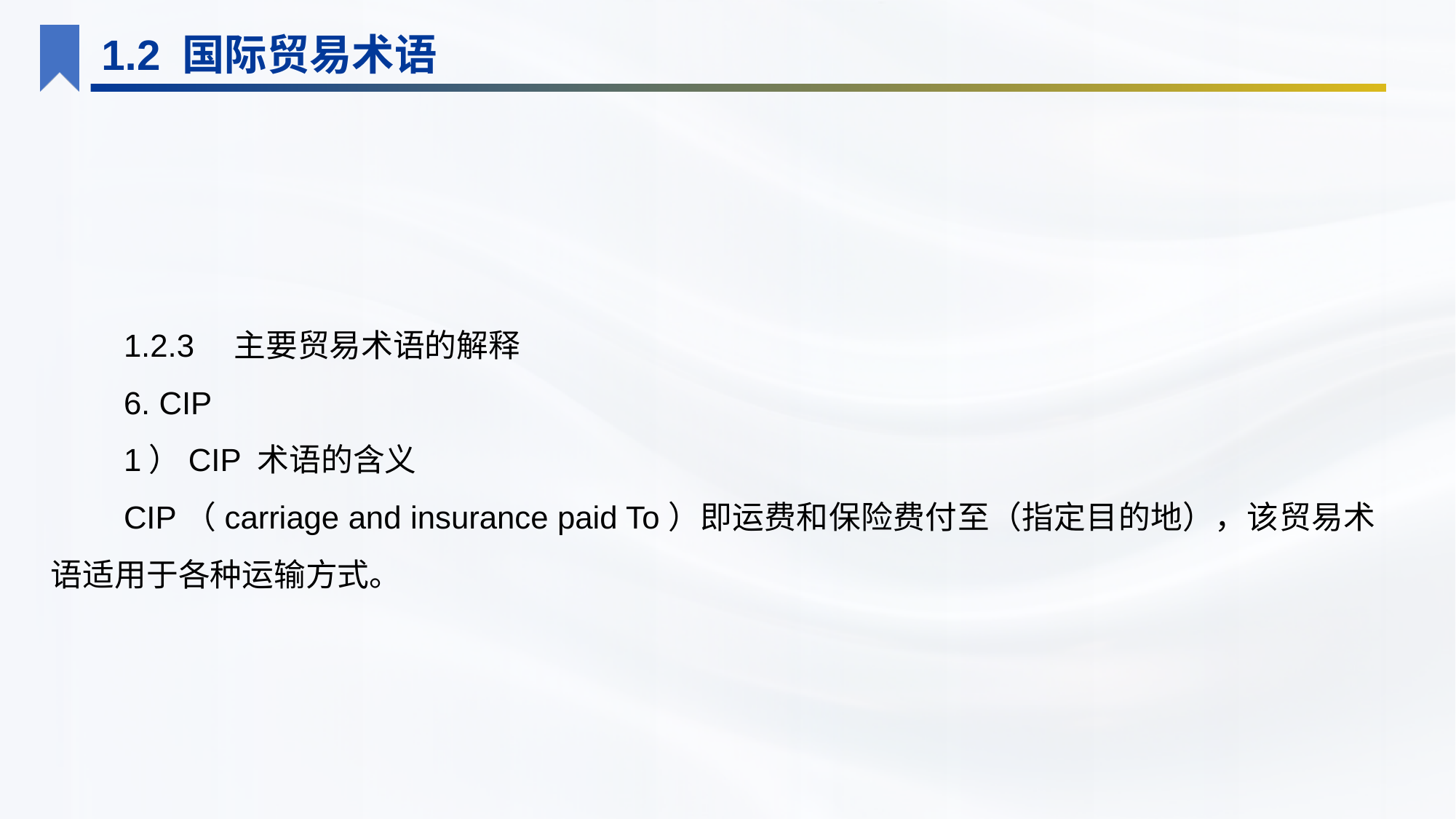

1.2 国际贸易术语
1.2.3　主要贸易术语的解释
6. CIP
1）CIP 术语的含义
CIP（carriage and insurance paid To）即运费和保险费付至（指定目的地），该贸易术语适用于各种运输方式。